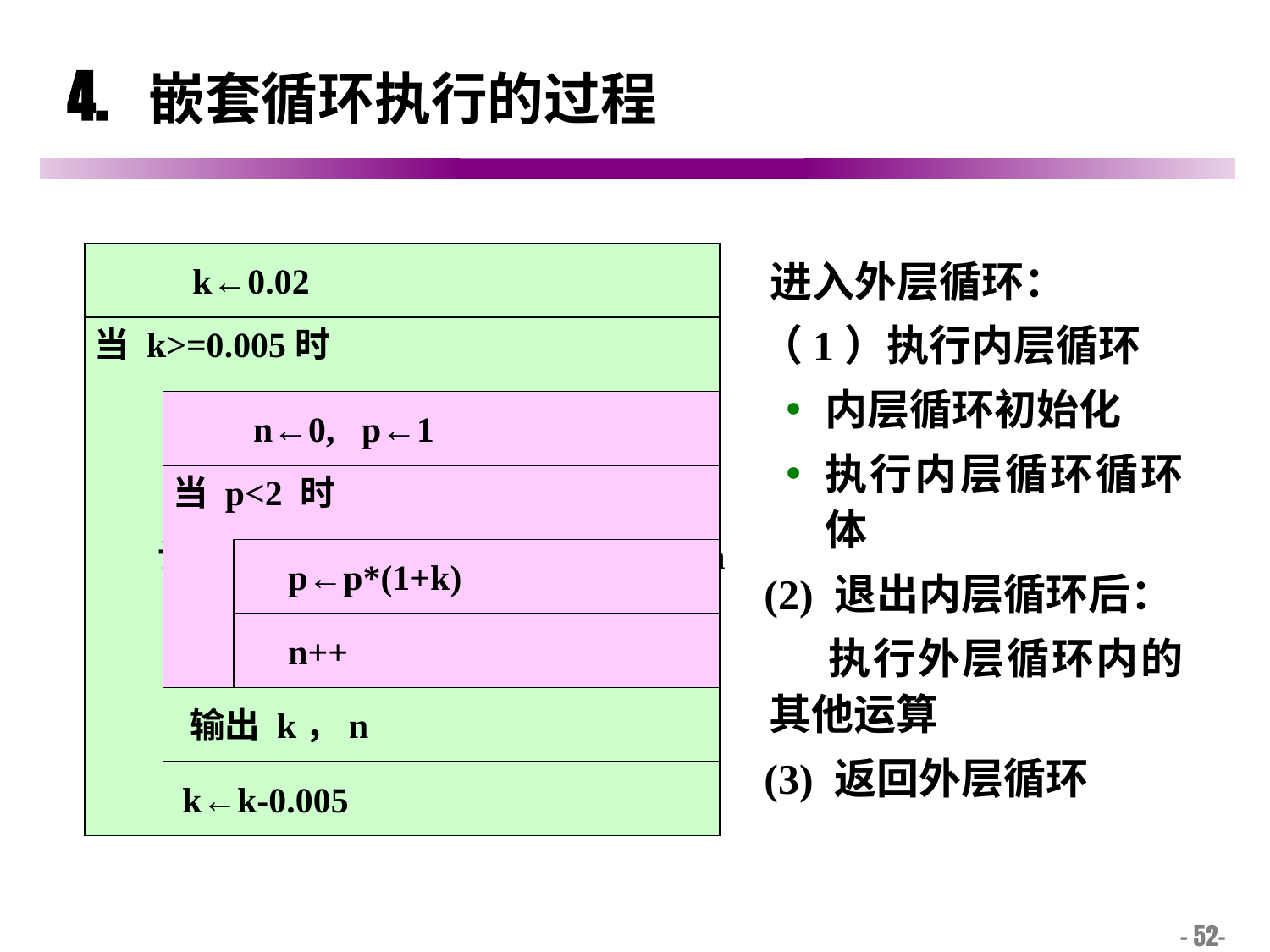

# 4.  嵌套循环执行的过程

           k←0.02
当 k>=0.005时
计算增长率k所对应的翻番的年数 n

         n←0,   p←1
当 p<2 时

     p←p*(1+k)
     n++
 输出 k，n
 k←k-0.005
    进入外层循环：
   （1）执行内层循环
内层循环初始化
执行内层循环循环体
    (2) 退出内层循环后：
        执行外层循环内的其他运算
    (3) 返回外层循环
 - 52-